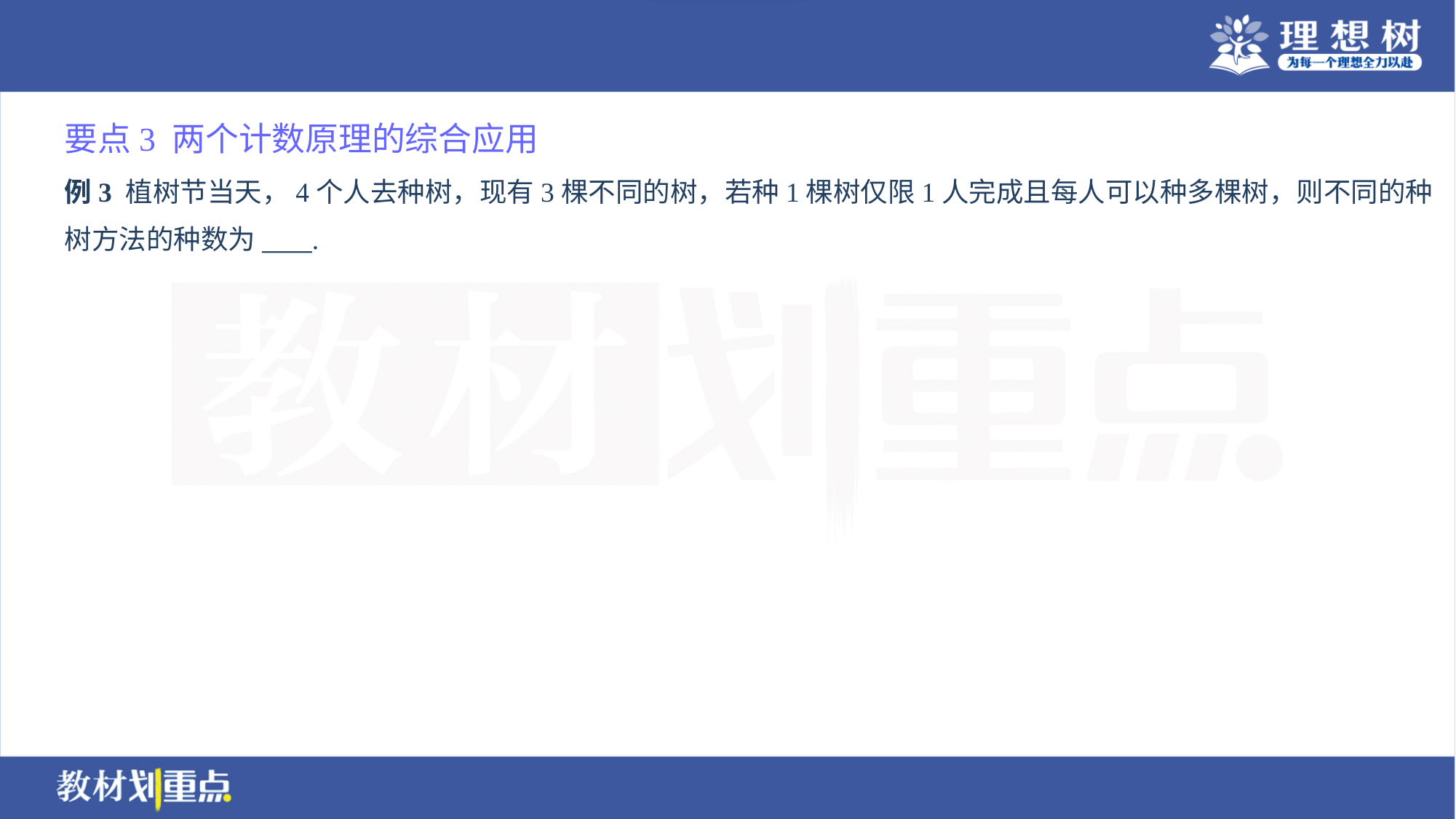

要点3 两个计数原理的综合应用
例3 植树节当天，4个人去种树，现有3棵不同的树，若种1棵树仅限1人完成且每人可以种多棵树，则不同的种
树方法的种数为____.